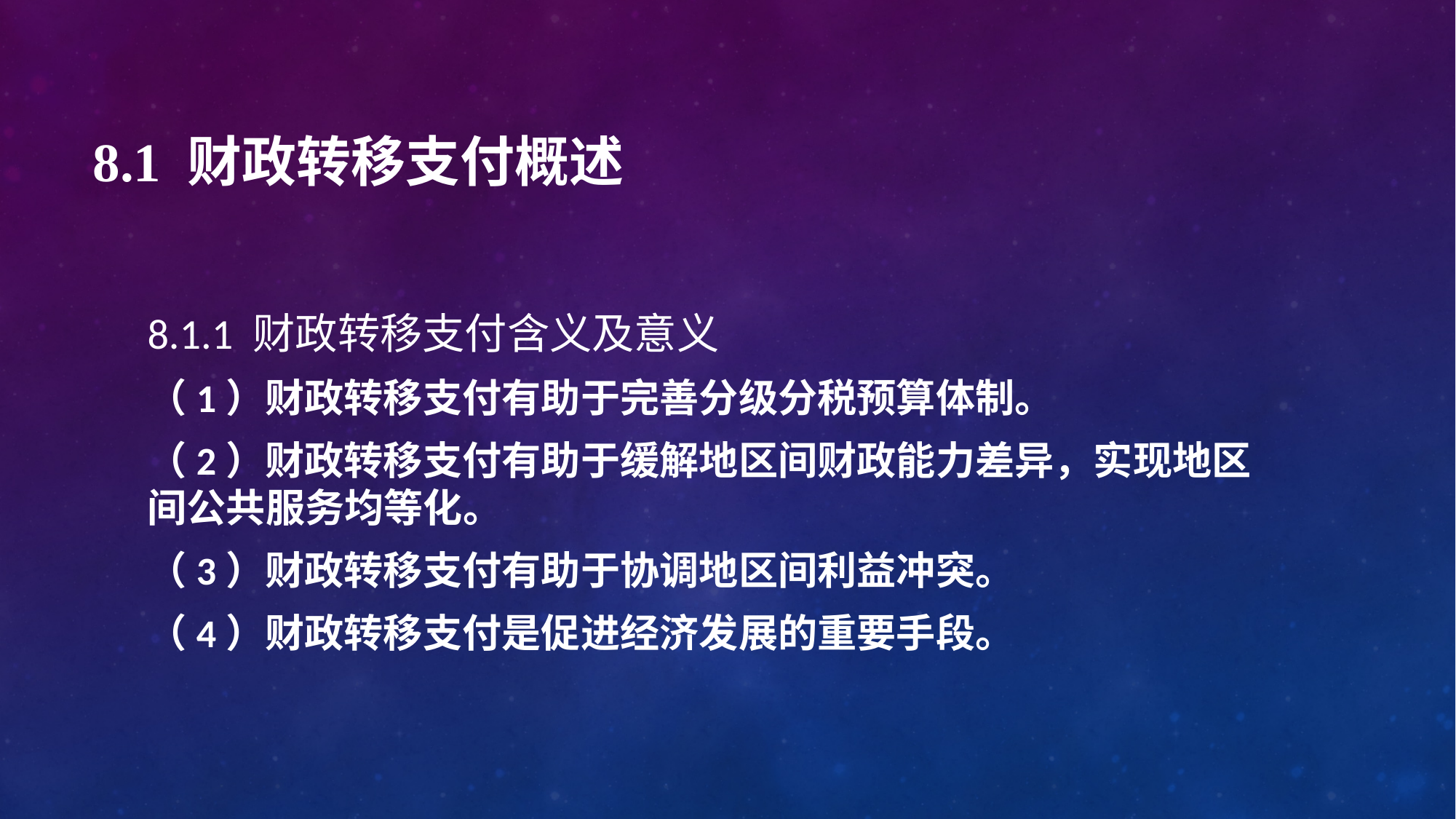

# 8.1 财政转移支付概述
8.1.1 财政转移支付含义及意义
（1）财政转移支付有助于完善分级分税预算体制。
（2）财政转移支付有助于缓解地区间财政能力差异，实现地区间公共服务均等化。
（3）财政转移支付有助于协调地区间利益冲突。
（4）财政转移支付是促进经济发展的重要手段。